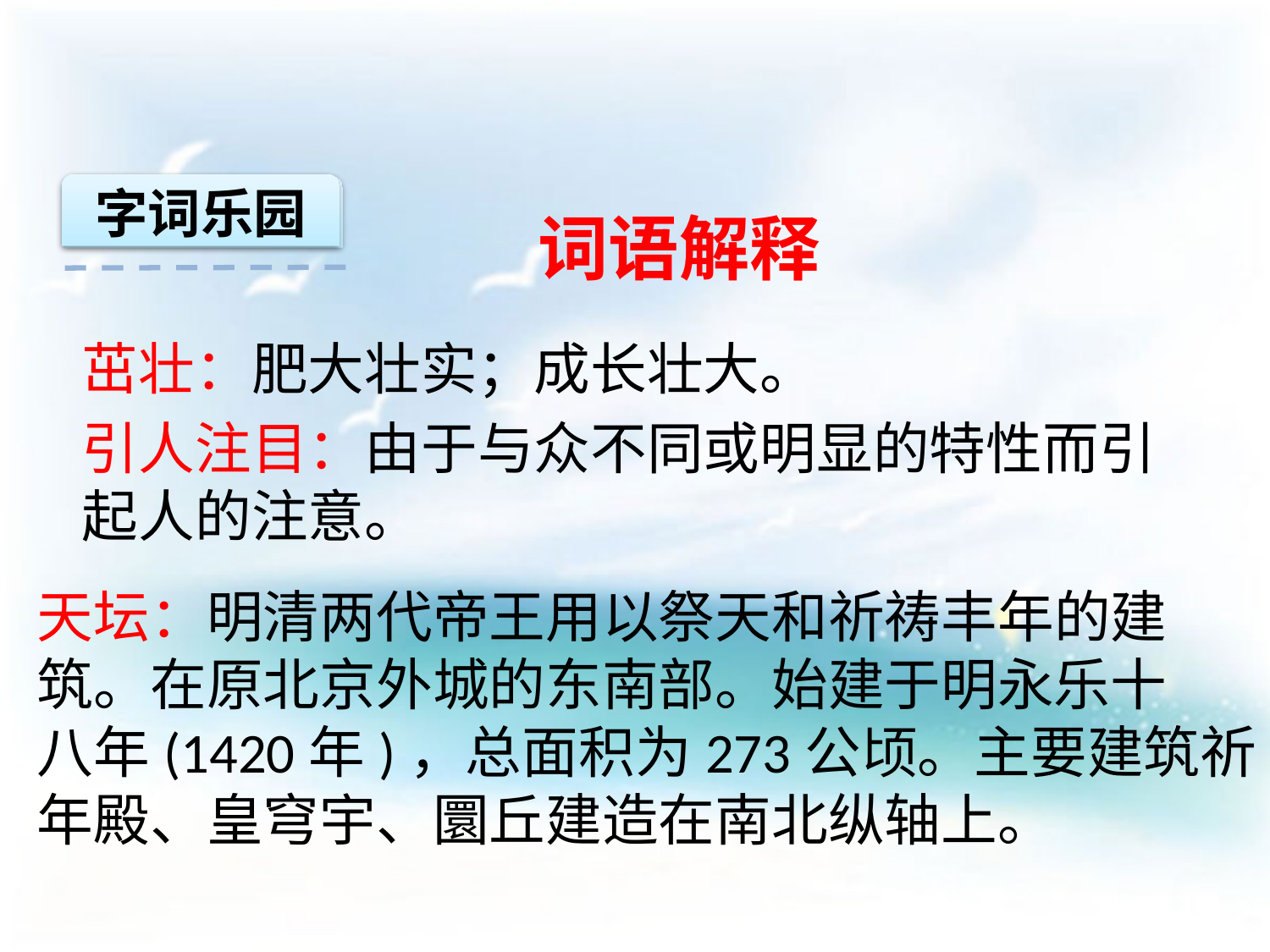

字词乐园

词语解释
茁壮：肥大壮实；成长壮大。
引人注目：由于与众不同或明显的特性而引起人的注意。
天坛：明清两代帝王用以祭天和祈祷丰年的建
筑。在原北京外城的东南部。始建于明永乐十
八年(1420年)，总面积为273公顷。主要建筑祈
年殿、皇穹宇、圜丘建造在南北纵轴上。